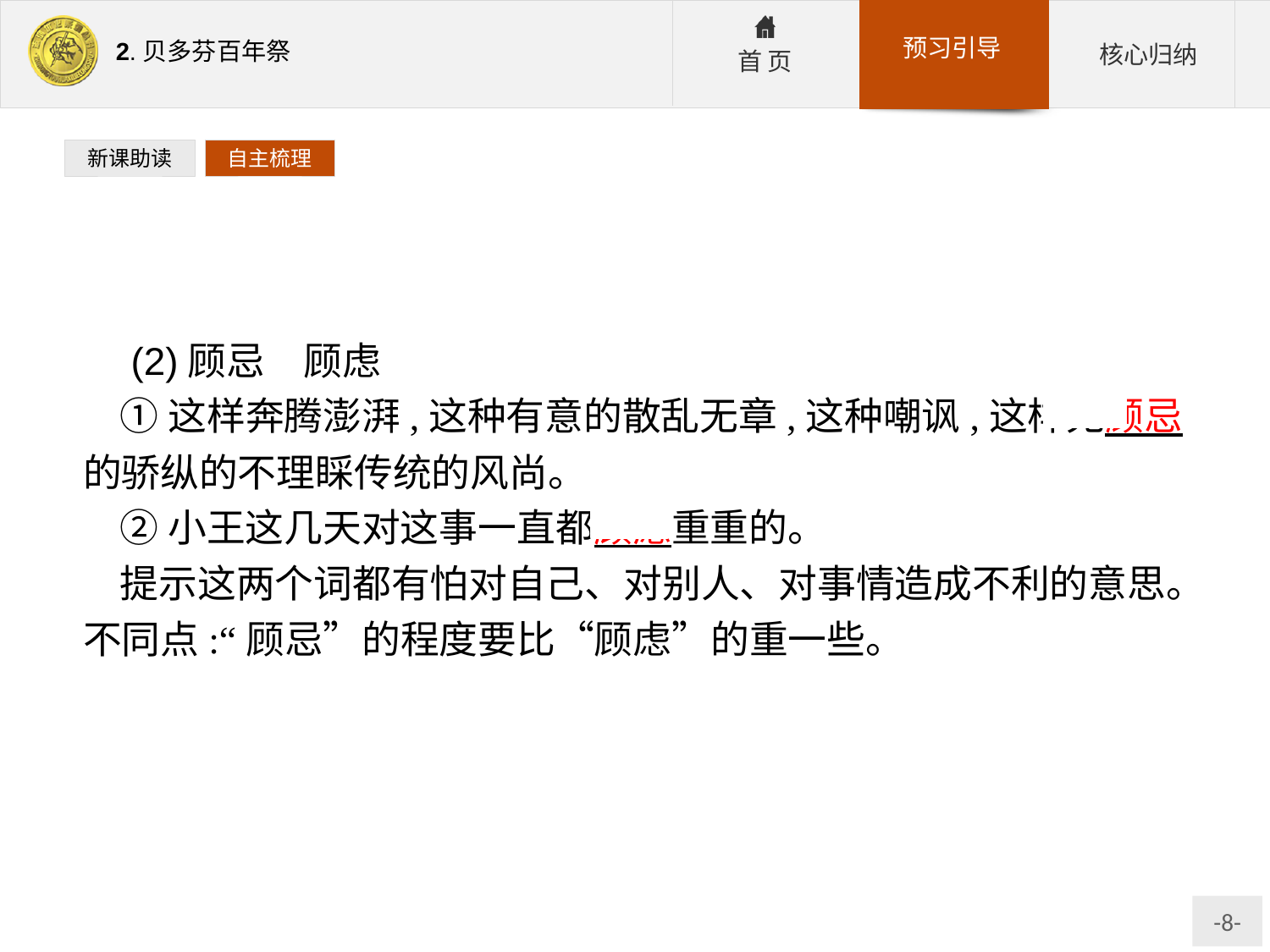

新课助读
自主梳理
 (2)顾忌　顾虑
①这样奔腾澎湃,这种有意的散乱无章,这种嘲讽,这样无顾忌的骄纵的不理睬传统的风尚。
②小王这几天对这事一直都顾虑重重的。
提示这两个词都有怕对自己、对别人、对事情造成不利的意思。不同点:“顾忌”的程度要比“顾虑”的重一些。